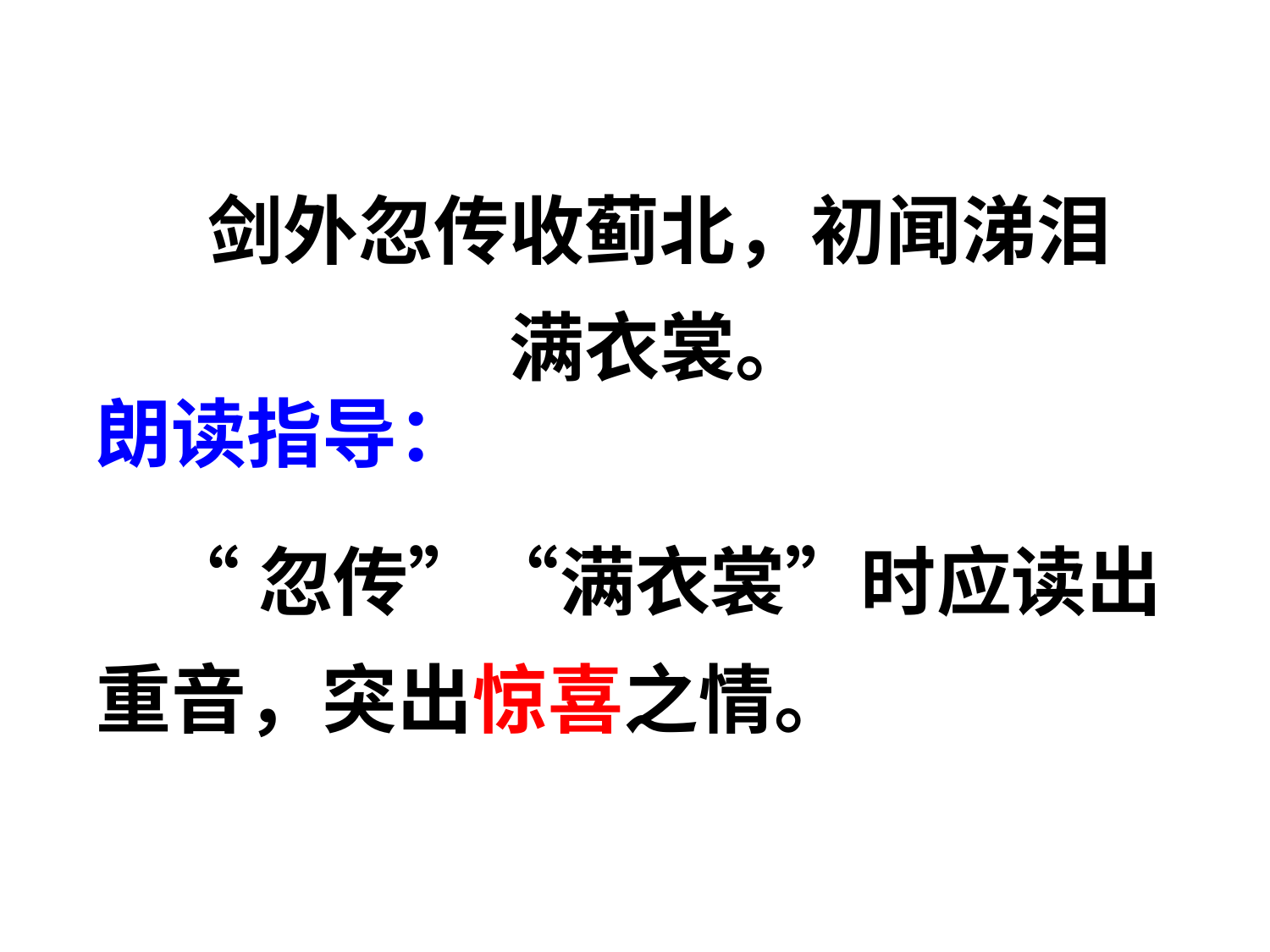

剑外忽传收蓟北，初闻涕泪满衣裳。
朗读指导：
    “忽传”“满衣裳”时应读出重音，突出惊喜之情。